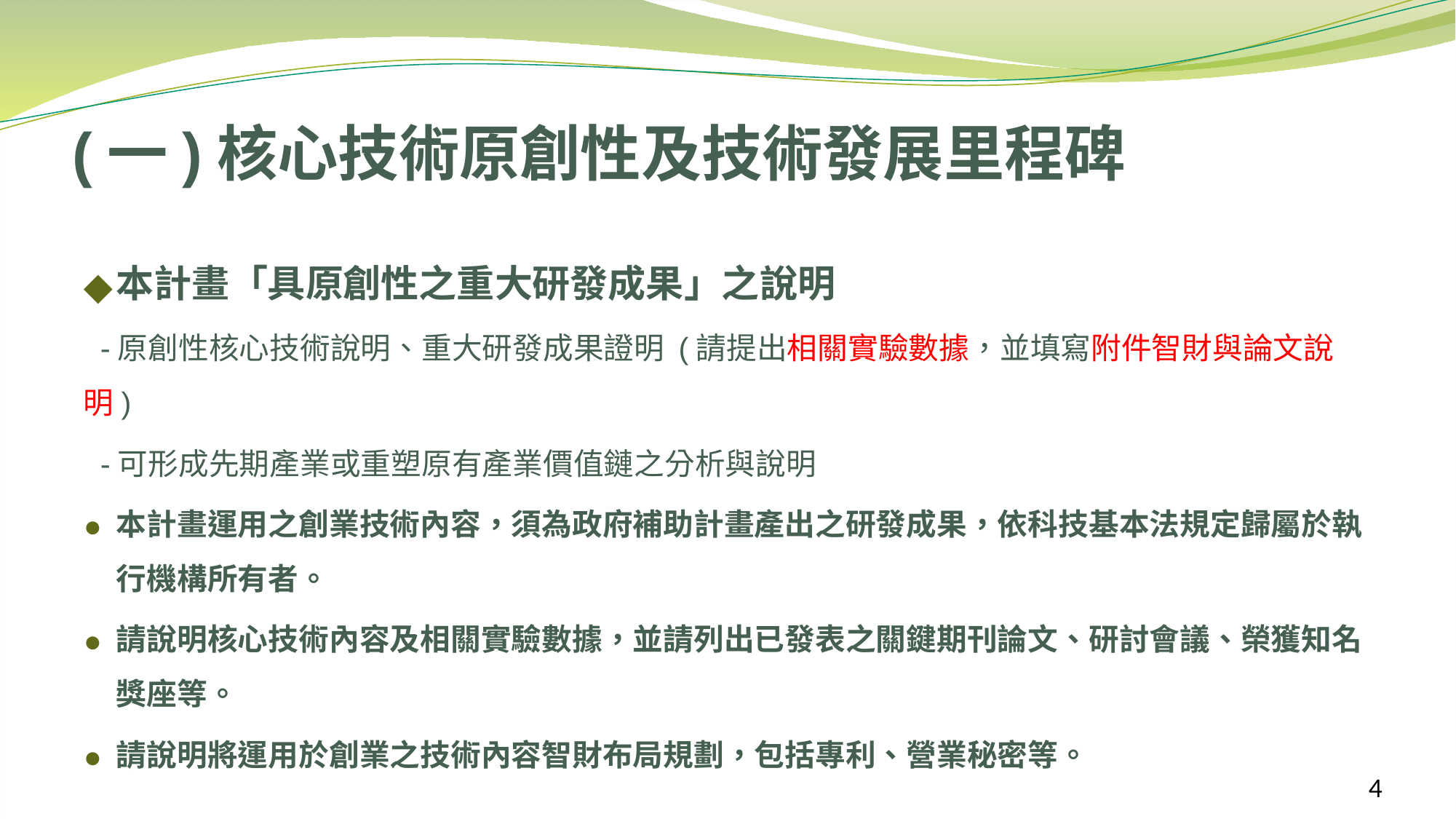

# (一)核心技術原創性及技術發展里程碑
本計畫「具原創性之重大研發成果」之說明
  -原創性核心技術說明、重大研發成果證明 (請提出相關實驗數據，並填寫附件智財與論文說明)
  -可形成先期產業或重塑原有產業價值鏈之分析與說明
本計畫運用之創業技術內容，須為政府補助計畫產出之研發成果，依科技基本法規定歸屬於執行機構所有者。
請說明核心技術內容及相關實驗數據，並請列出已發表之關鍵期刊論文、研討會議、榮獲知名獎座等。
請說明將運用於創業之技術內容智財布局規劃，包括專利、營業秘密等。

4